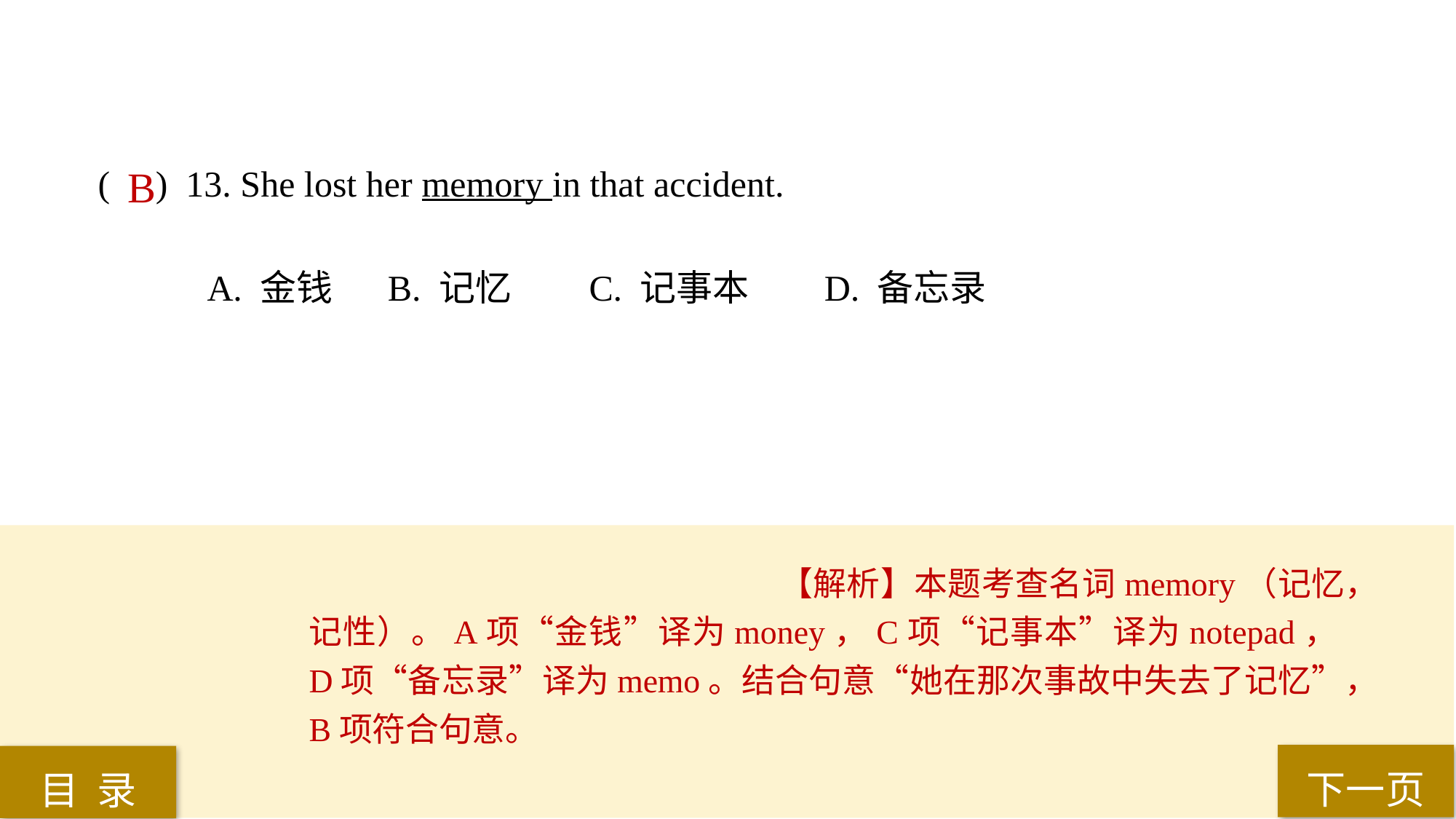

(     )  13. She lost her memory in that accident.

A. 金钱	 B. 记忆 	C. 记事本	 D. 备忘录
B
【解析】本题考查名词memory（记忆，记性）。A项“金钱”译为money，C项“记事本”译为notepad，D项“备忘录”译为memo。结合句意“她在那次事故中失去了记忆”，B项符合句意。